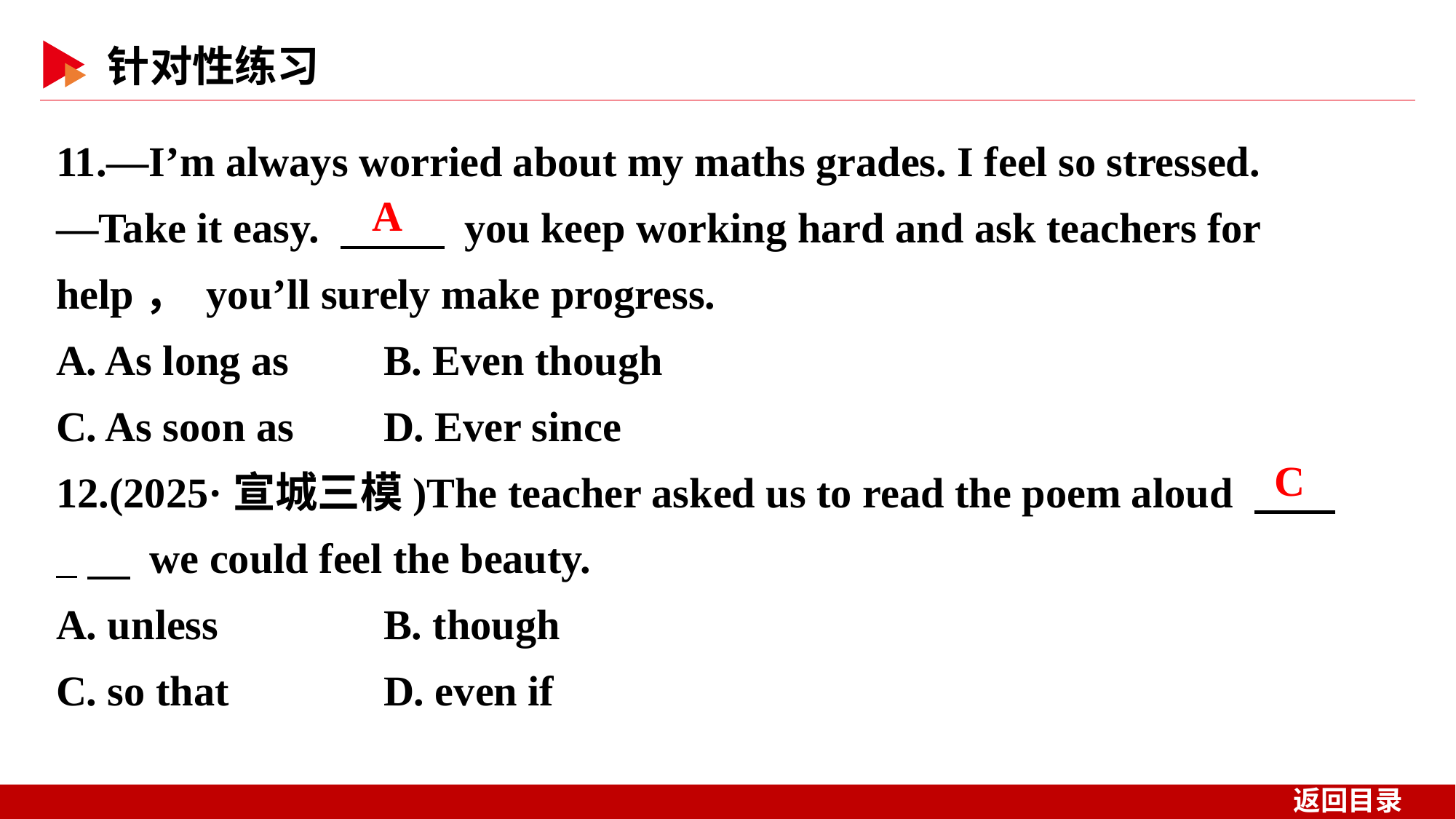

11.—I’m always worried about my maths grades. I feel so stressed.
—Take it easy. 　  　 you keep working hard and ask teachers for help， you’ll surely make progress.
A. As long as     	B. Even though
C. As soon as      	D. Ever since
12.(2025·宣城三模)The teacher asked us to read the poem aloud 　     _　 we could feel the beauty.
A. unless           	B. though
C. so that           	D. even if
A
  C